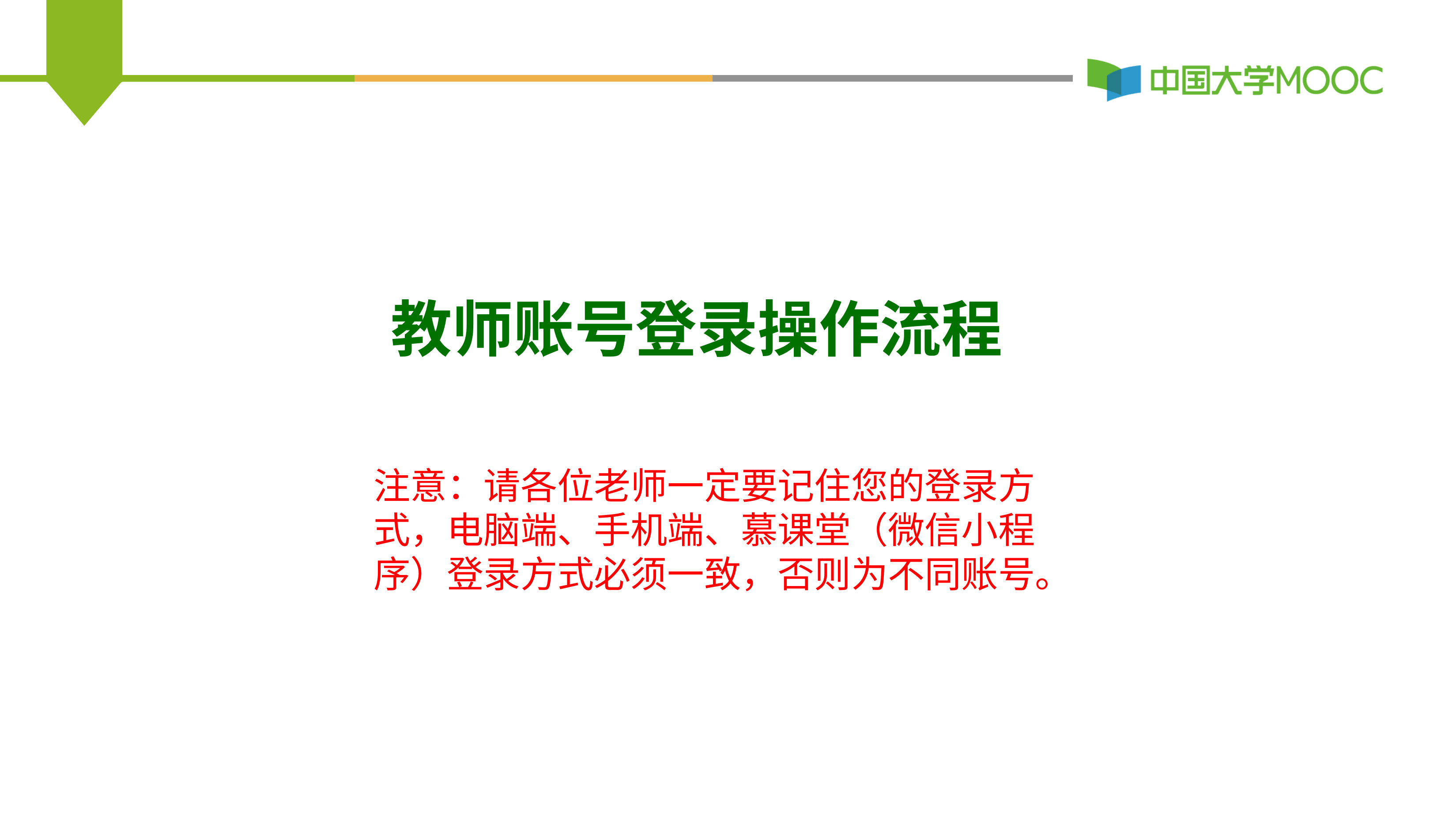

# 教师账号登录操作流程
注意：请各位老师一定要记住您的登录方式，电脑端、手机端、慕课堂（微信小程序）登录方式必须一致，否则为不同账号。